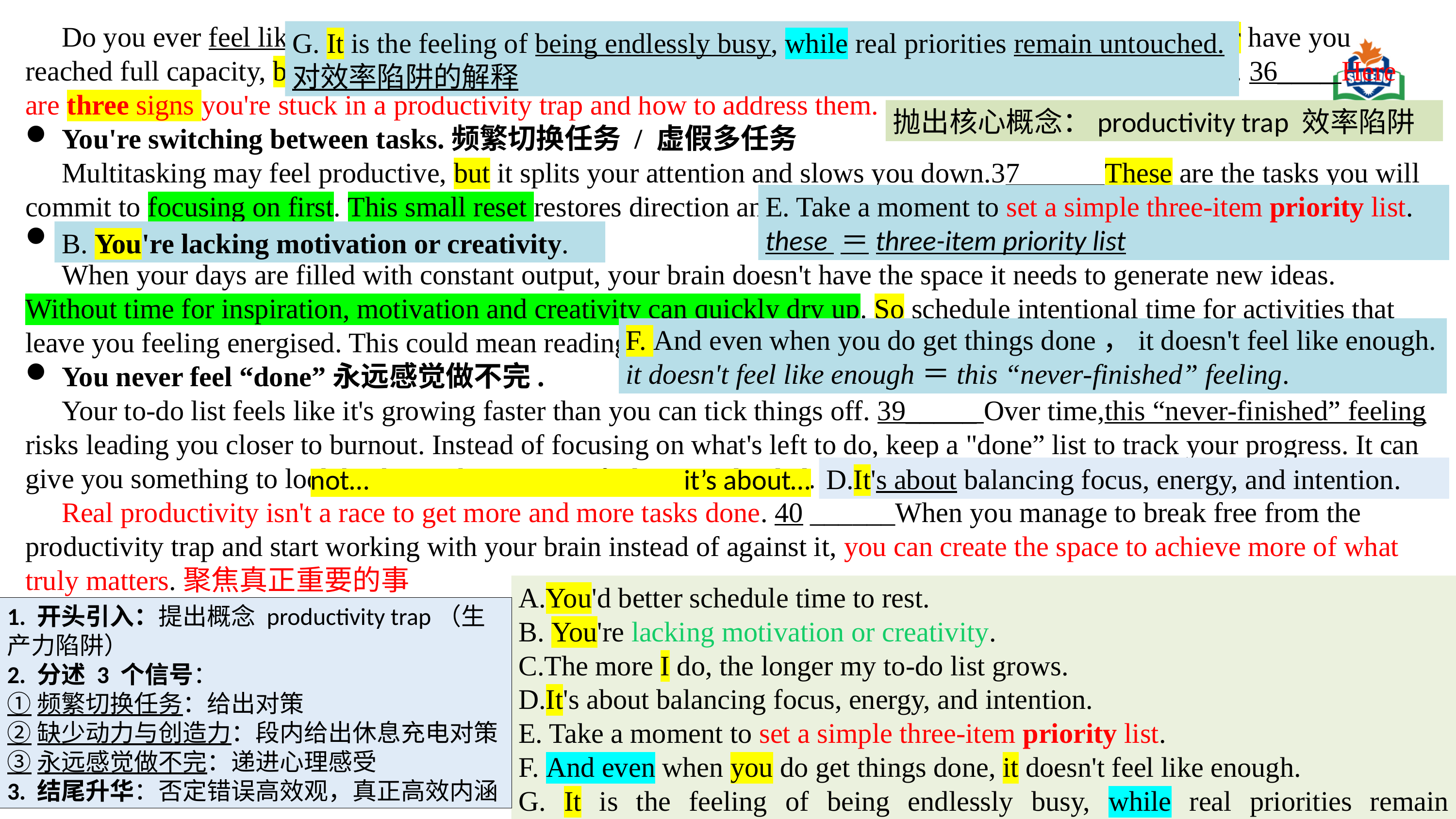

Do you ever feel like you're always busy, yet you aren't sure that you're actually getting things done? Or have you reached full capacity, but still feel like you should be doing more?You could be stuck in a productivity trap. 36____ Here are three signs you're stuck in a productivity trap and how to address them.
You're switching between tasks.频繁切换任务 / 虚假多任务
Multitasking may feel productive, but it splits your attention and slows you down.37_____  These are the tasks you will commit to focusing on first. This small reset restores direction and keeps you from jumping between tasks.
3 8_____
When your days are filled with constant output, your brain doesn't have the space it needs to generate new ideas. Without time for inspiration, motivation and creativity can quickly dry up. So schedule intentional time for activities that leave you feeling energised. This could mean reading, going for a walk, or spending time on hobbies you love.
You never feel “done”永远感觉做不完.
Your to-do list feels like it's growing faster than you can tick things off. 39_____ Over time,this “never-finished” feeling risks leading you closer to burnout. Instead of focusing on what's left to do, keep a "done” list to track your progress. It can give you something to look back on when you are feeling overloaded.
Real productivity isn't a race to get more and more tasks done. 40 ______When you manage to break free from the productivity trap and start working with your brain instead of against it, you can create the space to achieve more of what truly matters.聚焦真正重要的事

G. It is the feeling of being endlessly busy, while real priorities remain untouched.对效率陷阱的解释
抛出核心概念：productivity trap 效率陷阱
E. Take a moment to set a simple three-item priority list.
these ＝three-item priority list
B. You're lacking motivation or creativity.
F. And even when you do get things done，it doesn't feel like enough.
it doesn't feel like enough＝this “never‑finished” feeling.
D.It's about balancing focus, energy, and intention.
not…                                                 it’s about…
A.You'd better schedule time to rest.
B. You're lacking motivation or creativity.
C.The more I do, the longer my to-do list grows.
D.It's about balancing focus, energy, and intention.
E. Take a moment to set a simple three-item priority list.
F. And even when you do get things done, it doesn't feel like enough.
G. It is the feeling of being endlessly busy, while real priorities remain untouched.
1. 开头引入：提出概念 productivity trap（生产力陷阱）
2. 分述 3 个信号：
①频繁切换任务：给出对策
②缺少动力与创造力：段内给出休息充电对策
③永远感觉做不完：递进心理感受
3. 结尾升华：否定错误高效观，真正高效内涵